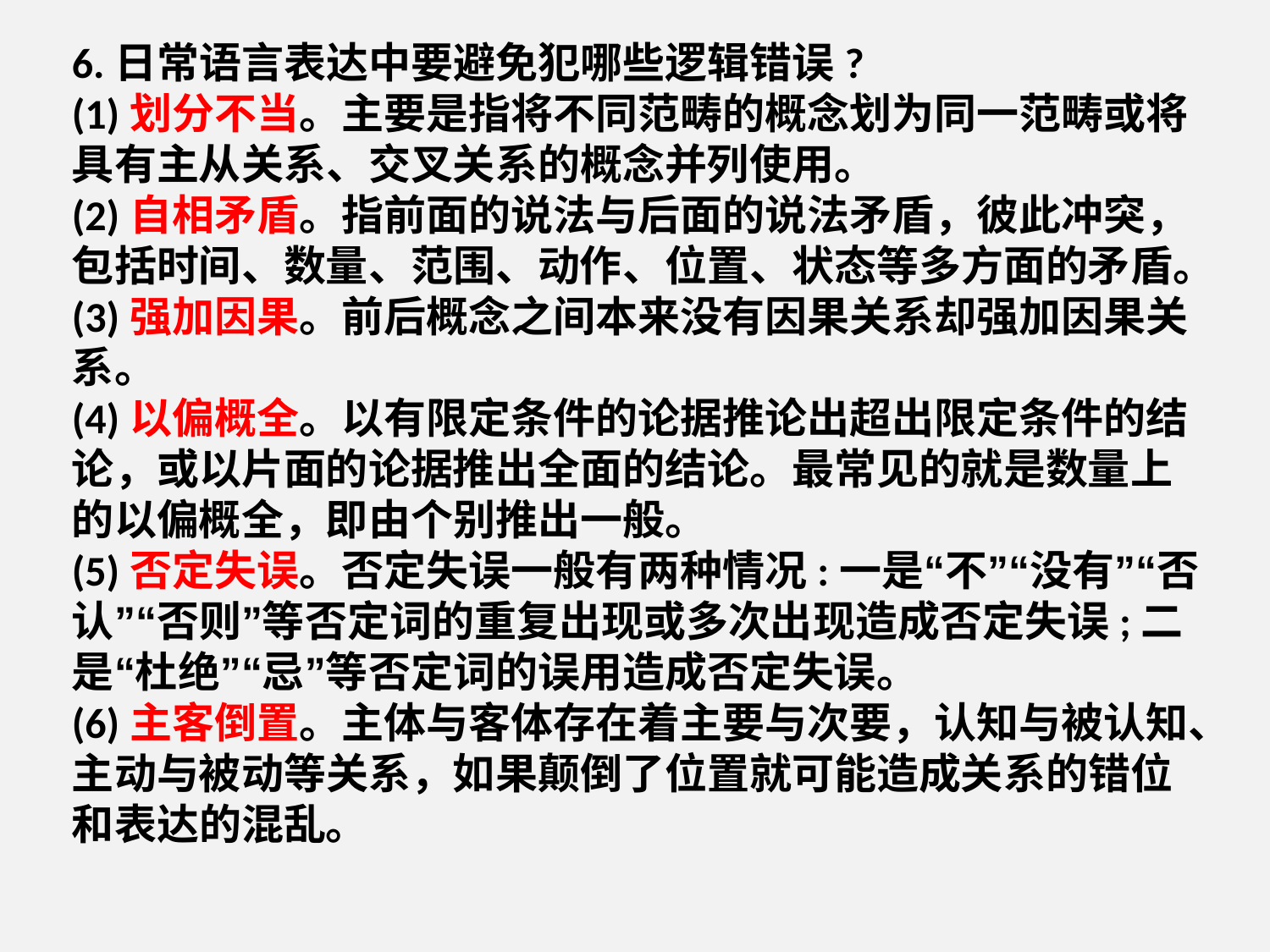

6.日常语言表达中要避免犯哪些逻辑错误?
(1)划分不当。主要是指将不同范畴的概念划为同一范畴或将具有主从关系、交叉关系的概念并列使用。
(2)自相矛盾。指前面的说法与后面的说法矛盾，彼此冲突，包括时间、数量、范围、动作、位置、状态等多方面的矛盾。
(3)强加因果。前后概念之间本来没有因果关系却强加因果关系。
(4)以偏概全。以有限定条件的论据推论出超出限定条件的结论，或以片面的论据推出全面的结论。最常见的就是数量上的以偏概全，即由个别推出一般。
(5)否定失误。否定失误一般有两种情况:一是“不”“没有”“否认”“否则”等否定词的重复出现或多次出现造成否定失误;二是“杜绝”“忌”等否定词的误用造成否定失误。
(6)主客倒置。主体与客体存在着主要与次要，认知与被认知、主动与被动等关系，如果颠倒了位置就可能造成关系的错位和表达的混乱。